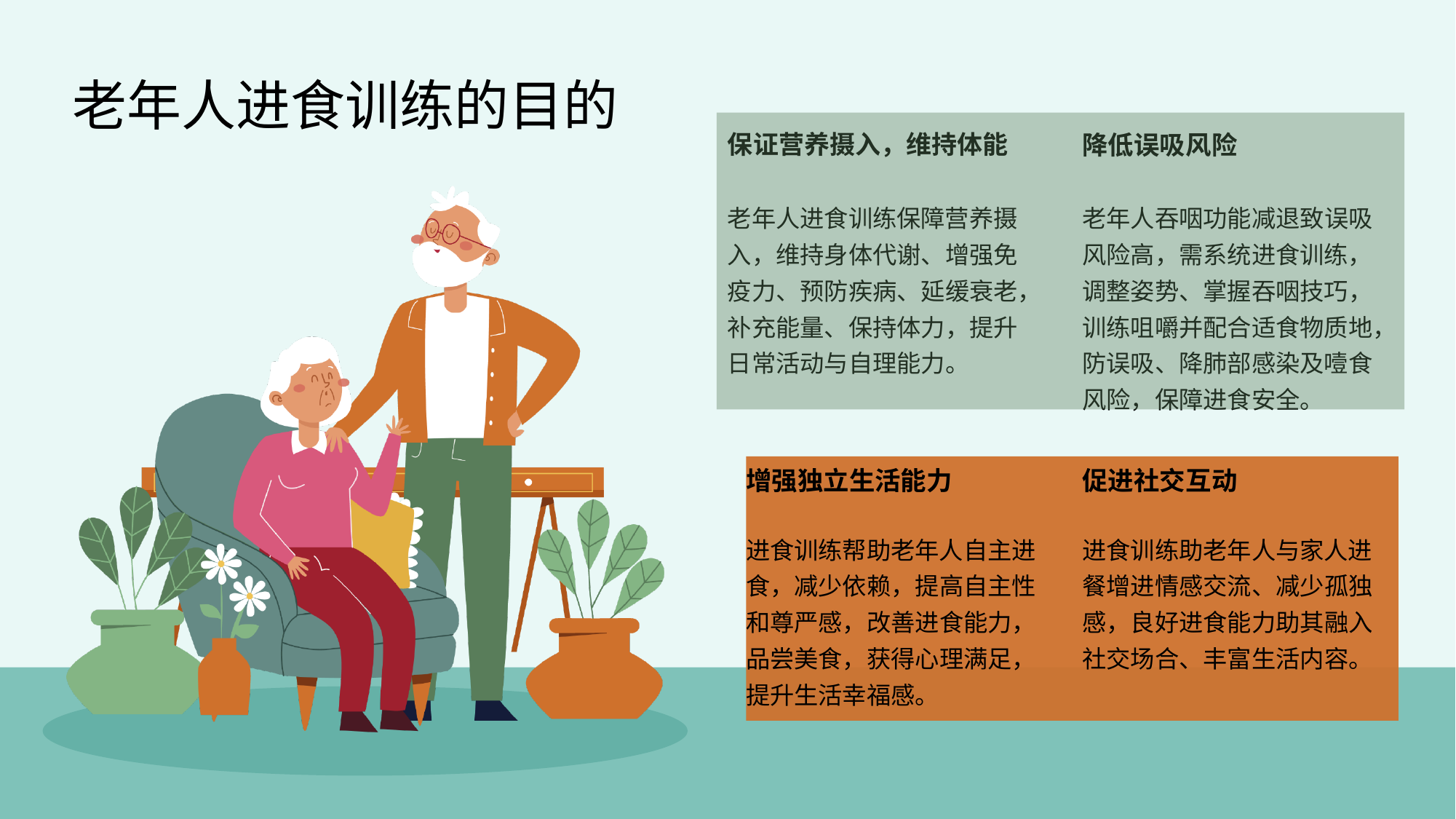

老年人进食训练的目的

保证营养摄入，维持体能
降低误吸风险
老年人进食训练保障营养摄入，维持身体代谢、增强免疫力、预防疾病、延缓衰老，补充能量、保持体力，提升日常活动与自理能力。
老年人吞咽功能减退致误吸风险高，需系统进食训练，调整姿势、掌握吞咽技巧，训练咀嚼并配合适食物质地，防误吸、降肺部感染及噎食风险，保障进食安全。

增强独立生活能力
促进社交互动
进食训练帮助老年人自主进食，减少依赖，提高自主性和尊严感，改善进食能力，品尝美食，获得心理满足，提升生活幸福感。
进食训练助老年人与家人进餐增进情感交流、减少孤独感，良好进食能力助其融入社交场合、丰富生活内容。